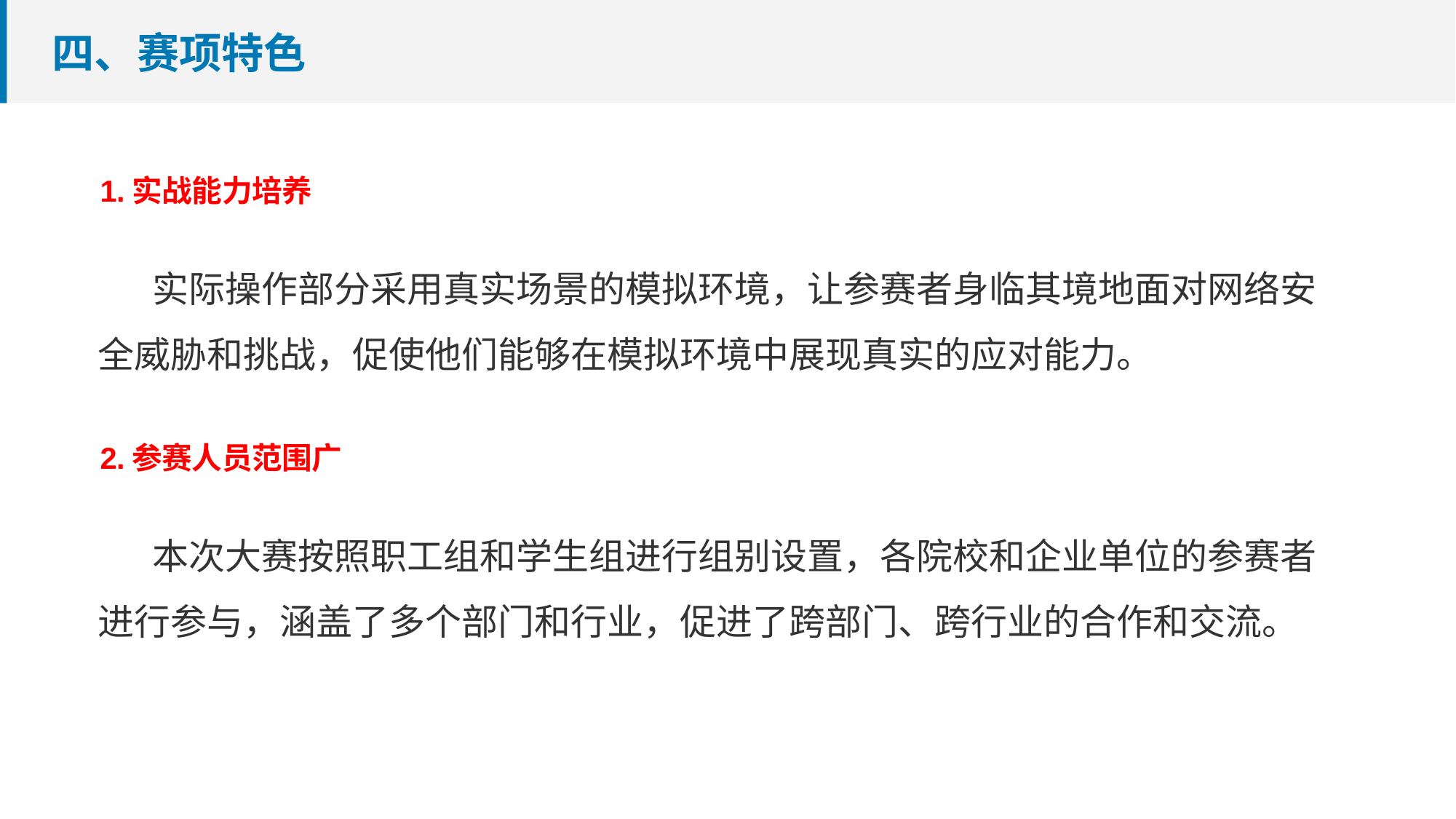

# 四、赛项特色

1.实战能力培养

实际操作部分采用真实场景的模拟环境，让参赛者身临其境地面对网络安全威胁和挑战，促使他们能够在模拟环境中展现真实的应对能力。

2.参赛人员范围广

本次大赛按照职工组和学生组进行组别设置，各院校和企业单位的参赛者进行参与，涵盖了多个部门和行业，促进了跨部门、跨行业的合作和交流。